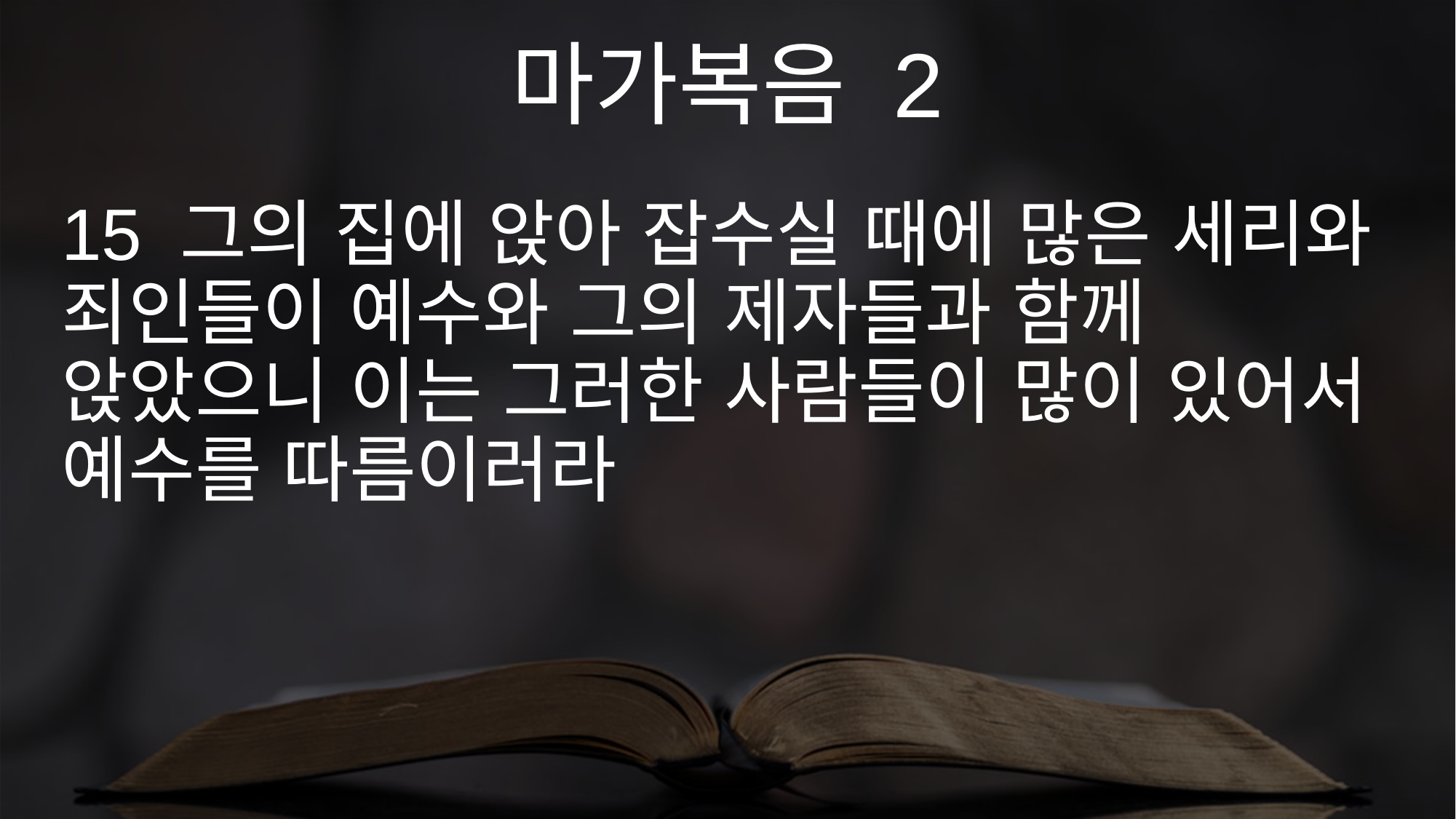

마가복음 2
15 그의 집에 앉아 잡수실 때에 많은 세리와 죄인들이 예수와 그의 제자들과 함께 앉았으니 이는 그러한 사람들이 많이 있어서 예수를 따름이러라